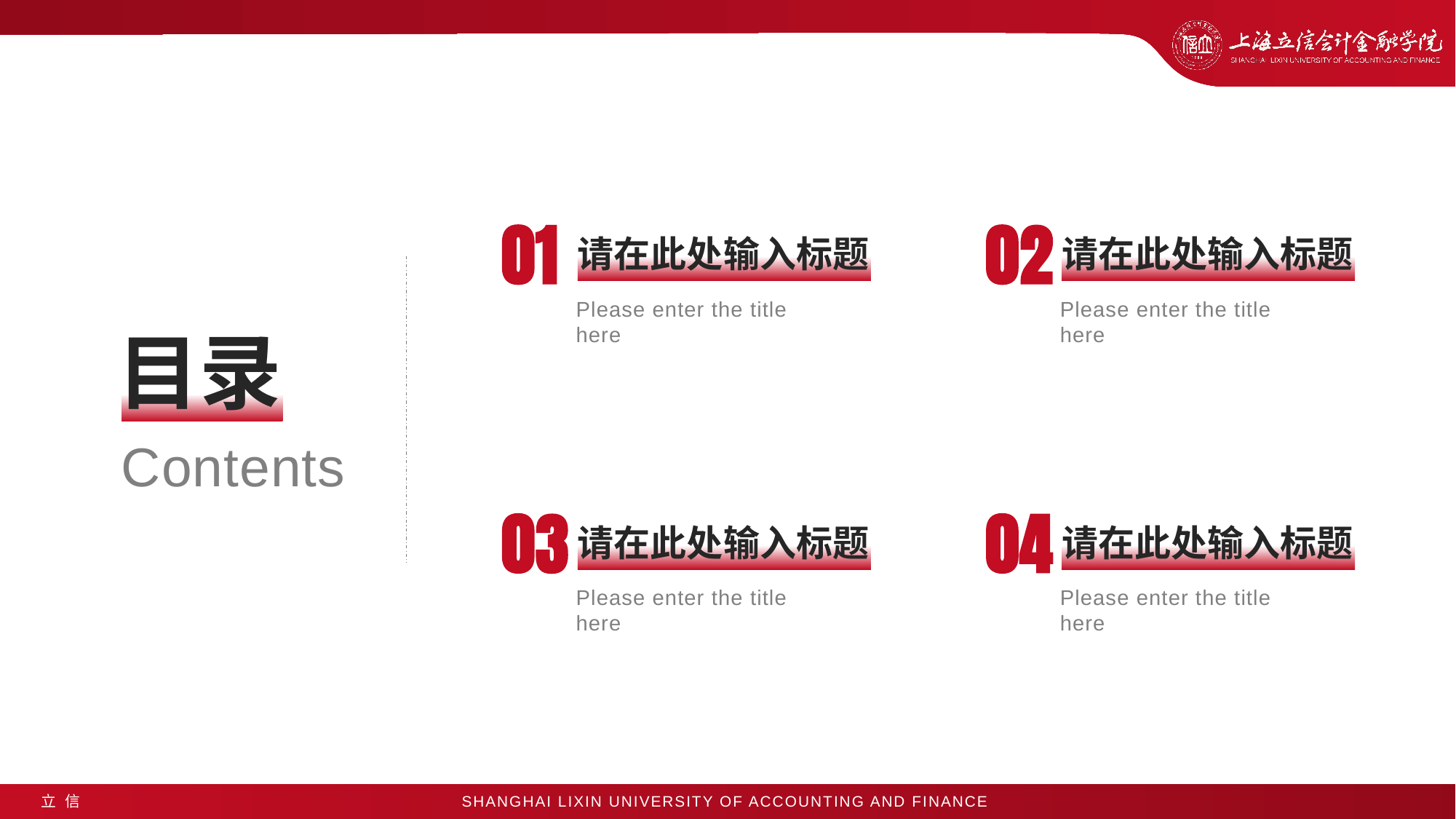

0
1
请在此处输入标题
Please enter the title here
0
2
请在此处输入标题
Please enter the title here
目录

Contents
0
3
请在此处输入标题
Please enter the title here
0
4
请在此处输入标题
Please enter the title here